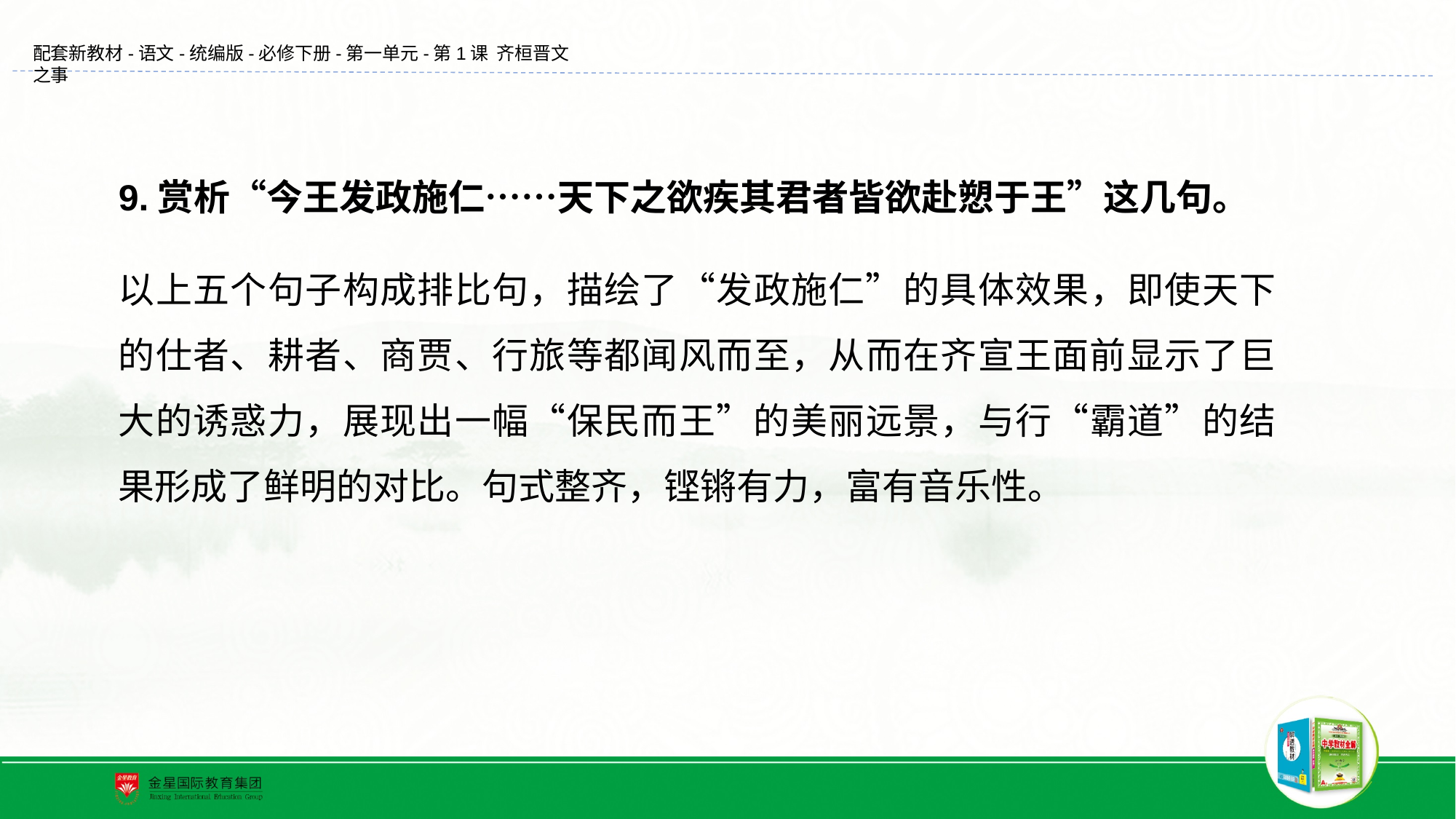

9.赏析“今王发政施仁……天下之欲疾其君者皆欲赴愬于王”这几句。
以上五个句子构成排比句，描绘了“发政施仁”的具体效果，即使天下的仕者、耕者、商贾、行旅等都闻风而至，从而在齐宣王面前显示了巨大的诱惑力，展现出一幅“保民而王”的美丽远景，与行“霸道”的结果形成了鲜明的对比。句式整齐，铿锵有力，富有音乐性。